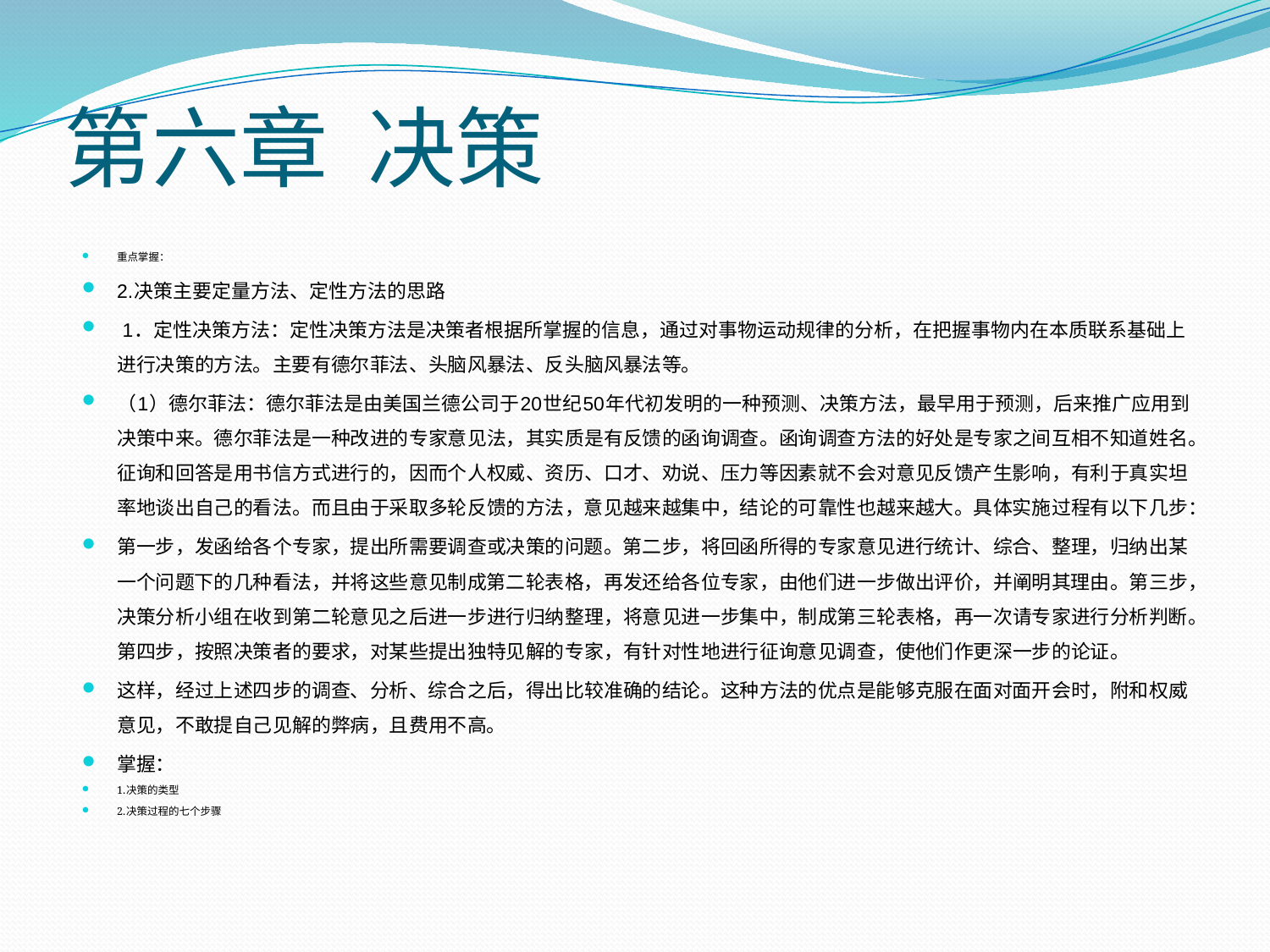

# 第六章  决策
重点掌握：
2.决策主要定量方法、定性方法的思路
 1．定性决策方法：定性决策方法是决策者根据所掌握的信息，通过对事物运动规律的分析，在把握事物内在本质联系基础上进行决策的方法。主要有德尔菲法、头脑风暴法、反头脑风暴法等。
（1）德尔菲法：德尔菲法是由美国兰德公司于20世纪50年代初发明的一种预测、决策方法，最早用于预测，后来推广应用到决策中来。德尔菲法是一种改进的专家意见法，其实质是有反馈的函询调查。函询调查方法的好处是专家之间互相不知道姓名。征询和回答是用书信方式进行的，因而个人权威、资历、口才、劝说、压力等因素就不会对意见反馈产生影响，有利于真实坦率地谈出自己的看法。而且由于采取多轮反馈的方法，意见越来越集中，结论的可靠性也越来越大。具体实施过程有以下几步：
第一步，发函给各个专家，提出所需要调查或决策的问题。第二步，将回函所得的专家意见进行统计、综合、整理，归纳出某一个问题下的几种看法，并将这些意见制成第二轮表格，再发还给各位专家，由他们进一步做出评价，并阐明其理由。第三步，决策分析小组在收到第二轮意见之后进一步进行归纳整理，将意见进一步集中，制成第三轮表格，再一次请专家进行分析判断。第四步，按照决策者的要求，对某些提出独特见解的专家，有针对性地进行征询意见调查，使他们作更深一步的论证。
这样，经过上述四步的调查、分析、综合之后，得出比较准确的结论。这种方法的优点是能够克服在面对面开会时，附和权威意见，不敢提自己见解的弊病，且费用不高。
掌握：
1.决策的类型
2.决策过程的七个步骤